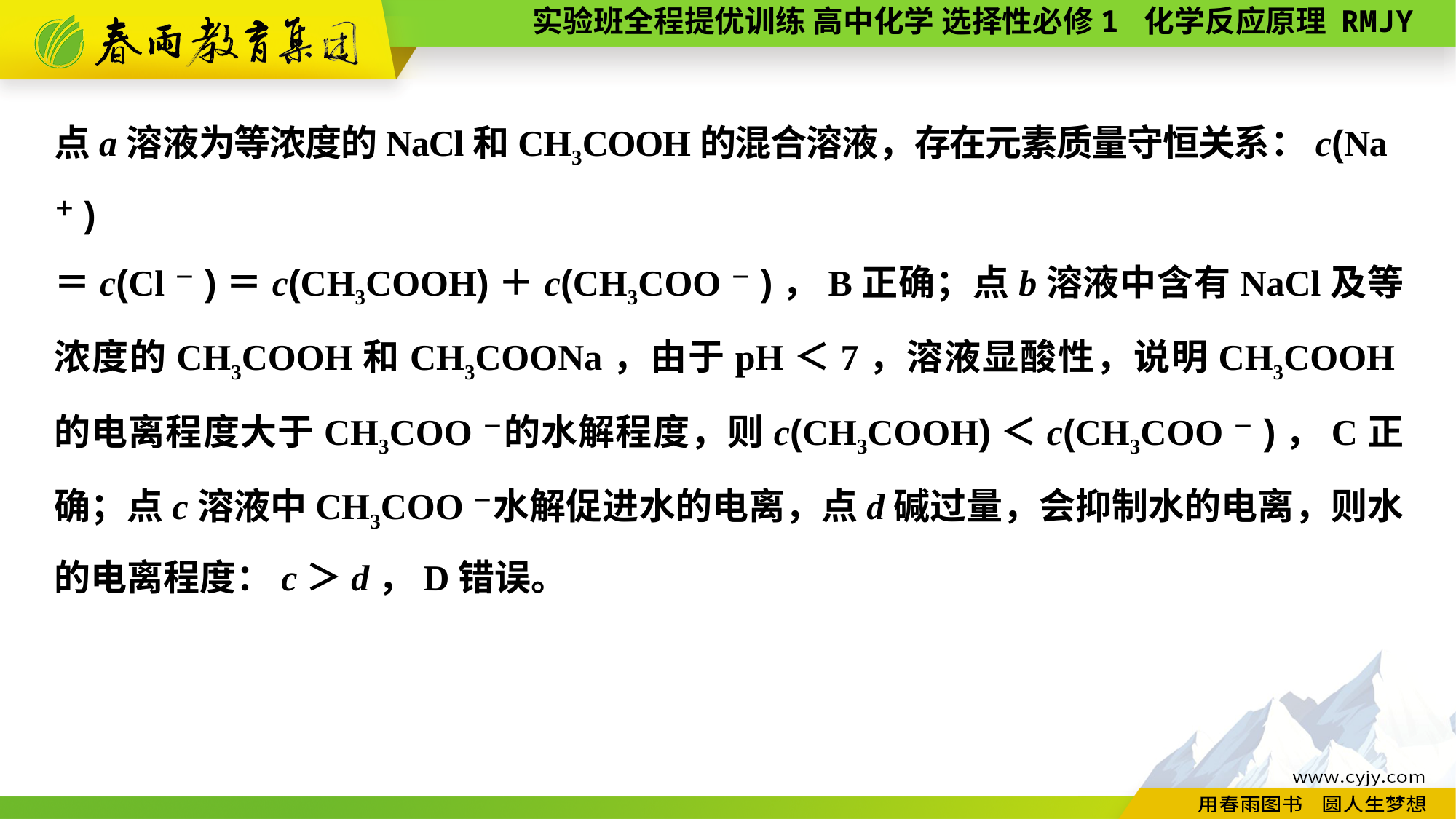

点a溶液为等浓度的NaCl和CH3COOH的混合溶液，存在元素质量守恒关系：c(Na＋)
＝c(Cl－)＝c(CH3COOH)＋c(CH3COO－)，B正确；点b溶液中含有NaCl及等浓度的CH3COOH和CH3COONa，由于pH＜7，溶液显酸性，说明CH3COOH的电离程度大于CH3COO－的水解程度，则c(CH3COOH)＜c(CH3COO－)，C正确；点c溶液中CH3COO－水解促进水的电离，点d碱过量，会抑制水的电离，则水的电离程度：c＞d，D错误。